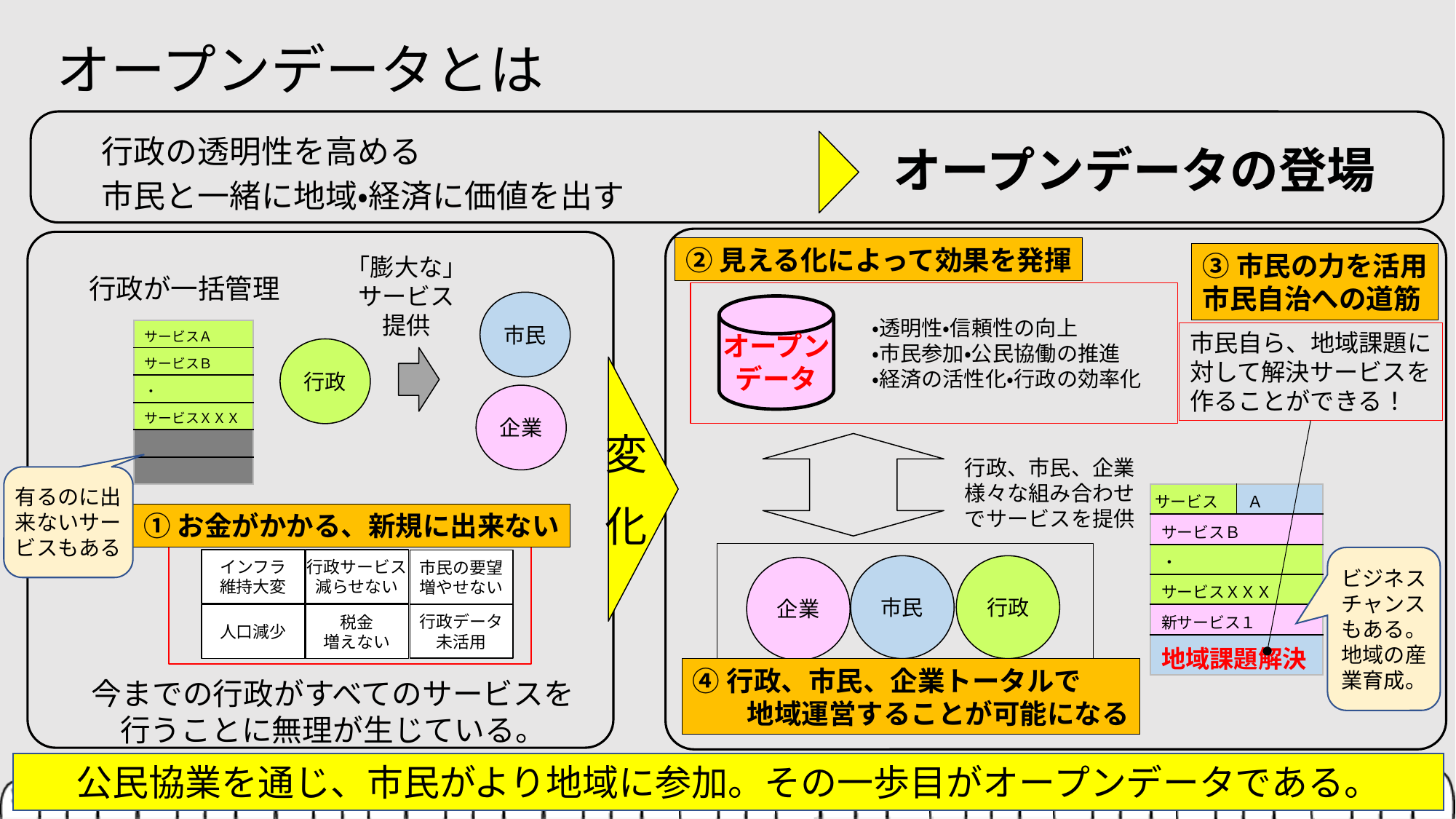

# オープンデータとは

行政の透明性を高める
市民と一緒に地域・経済に価値を出す
オープンデータの登場

②見える化によって効果を発揮
③市民の力を活用
市民自治への道筋
「膨大な」
サービス
提供
行政が一括管理
　　　　　　　　・透明性・信頼性の向上
　　　　　　　　・市民参加・公民協働の推進
　　　　　　　　・経済の活性化・行政の効率化
市民
オープン
データ
| サービスＡ |
| --- |
| サービスＢ |
| ・ |
| サービスＸＸＸ |
|  |
|  |
市民自ら、地域課題に
対して解決サービスを
作ることができる！
行政

企業

行政、市民、企業
様々な組み合わせでサービスを提供
変
化
有るのに出来ないサービスもある
| サービス | Ａ |
| --- | --- |
| サービスＢ |  |
| ・ |  |
| サービスＸＸＸ |  |
| 新サービス１ |  |
| 地域課題解決 |  |
①お金がかかる、新規に出来ない

ビジネスチャンスもある。
地域の産業育成。
インフラ
維持大変
行政サービス
減らせない
市民の要望
増やせない
市民
行政
企業
行政データ
未活用
人口減少
税金
増えない
④行政、市民、企業トータルで
　　地域運営することが可能になる
今までの行政がすべてのサービスを
行うことに無理が生じている。
公民協業を通じ、市民がより地域に参加。その一歩目がオープンデータである。
Code for Japan
12